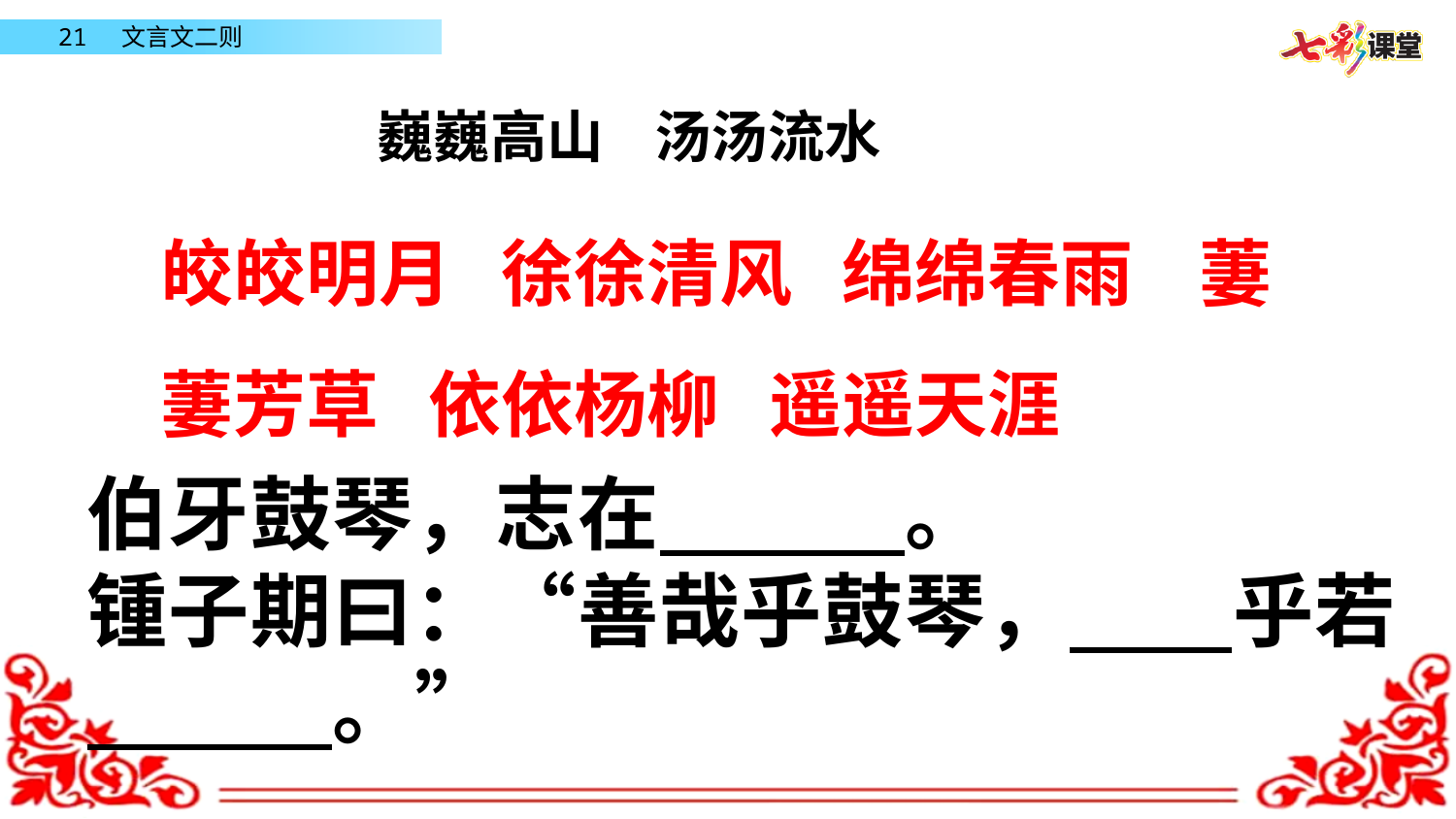

巍巍高山    汤汤流水
皎皎明月   徐徐清风   绵绵春雨    萋萋芳草   依依杨柳   遥遥天涯
伯牙鼓琴，志在　　　。
锺子期曰：“善哉乎鼓琴，　　乎若　　　。”